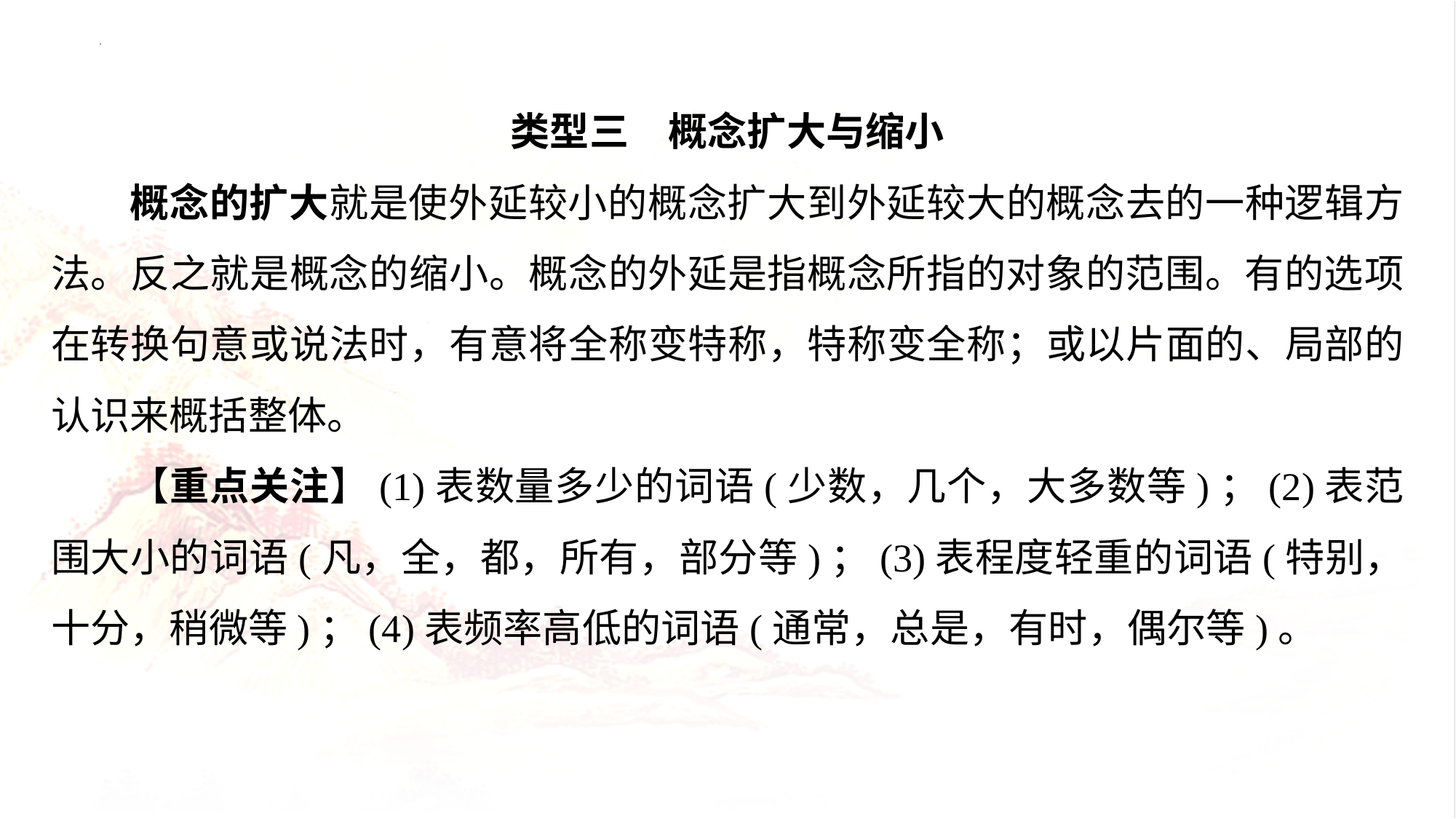

类型三　概念扩大与缩小
概念的扩大就是使外延较小的概念扩大到外延较大的概念去的一种逻辑方法。反之就是概念的缩小。概念的外延是指概念所指的对象的范围。有的选项在转换句意或说法时，有意将全称变特称，特称变全称；或以片面的、局部的认识来概括整体。
【重点关注】(1)表数量多少的词语(少数，几个，大多数等)；(2)表范围大小的词语(凡，全，都，所有，部分等)；(3)表程度轻重的词语(特别，十分，稍微等)；(4)表频率高低的词语(通常，总是，有时，偶尔等)。